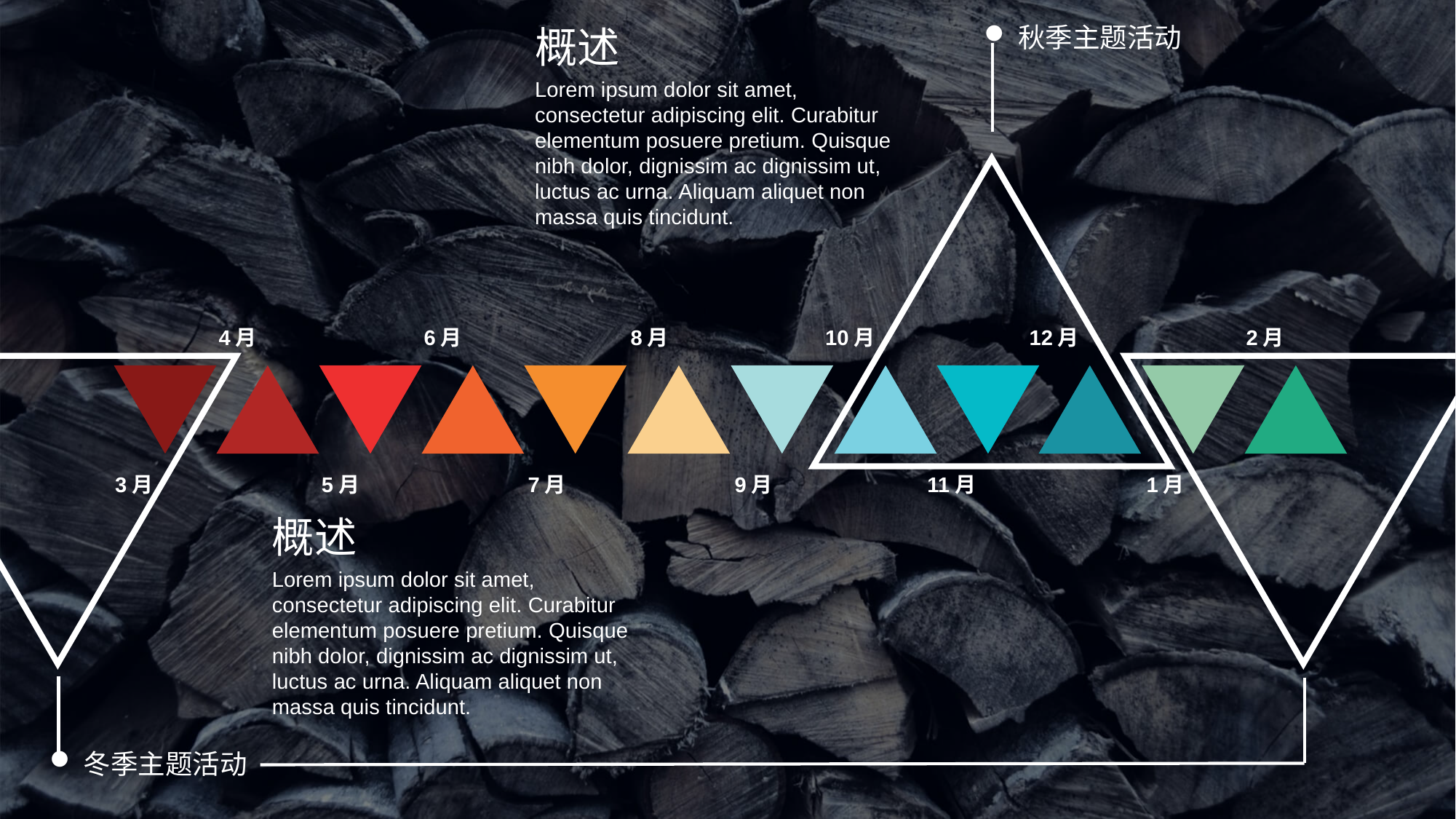

概述
Lorem ipsum dolor sit amet, consectetur adipiscing elit. Curabitur elementum posuere pretium. Quisque nibh dolor, dignissim ac dignissim ut, luctus ac urna. Aliquam aliquet non massa quis tincidunt.
秋季主题活动

4月
6月
8月
10月
12月
2月

3月
5月
7月
9月
11月
1月
概述
Lorem ipsum dolor sit amet, consectetur adipiscing elit. Curabitur elementum posuere pretium. Quisque nibh dolor, dignissim ac dignissim ut, luctus ac urna. Aliquam aliquet non massa quis tincidunt.
冬季主题活动